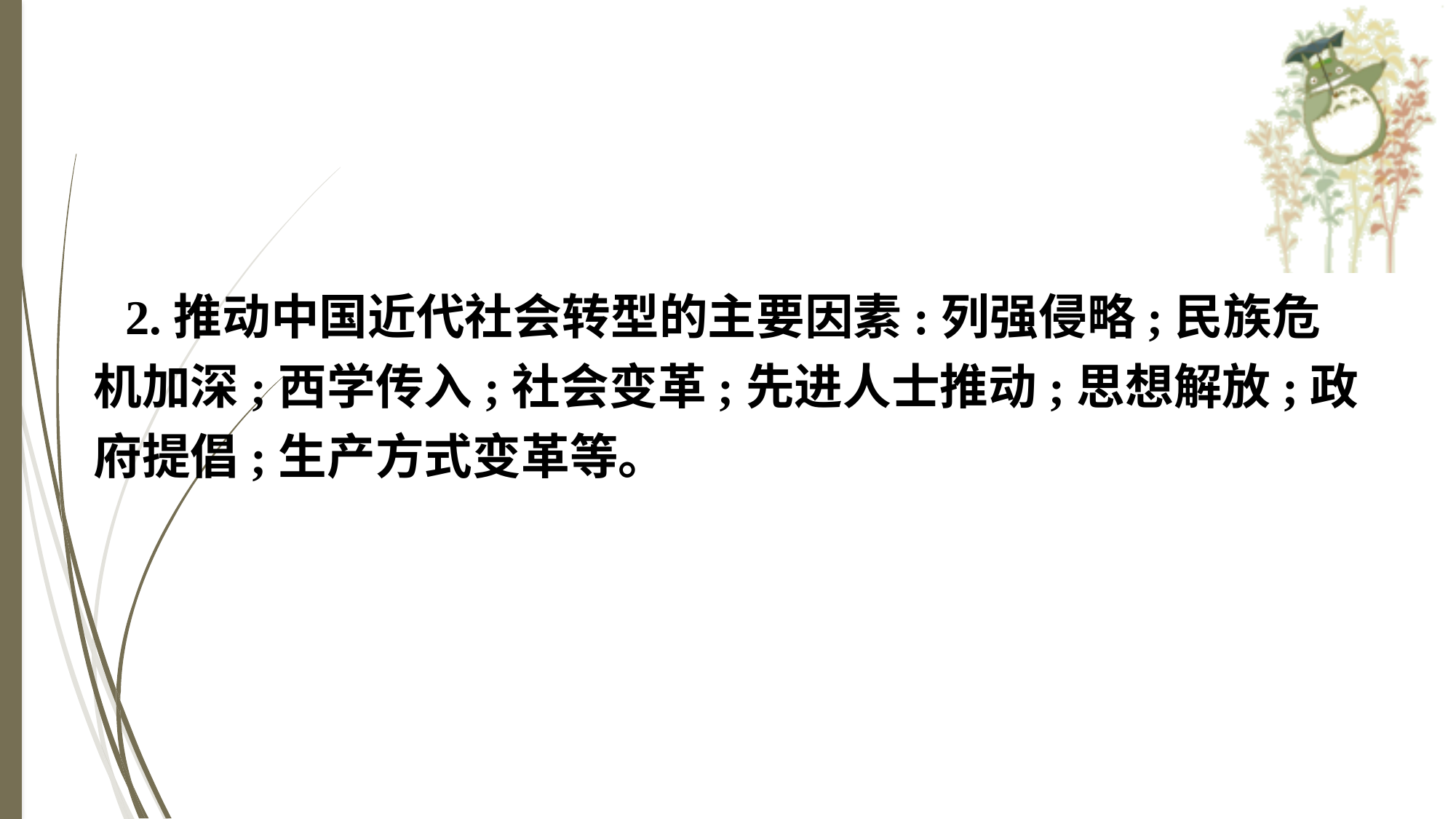

2.推动中国近代社会转型的主要因素:列强侵略;民族危机加深;西学传入;社会变革;先进人士推动;思想解放;政府提倡;生产方式变革等。